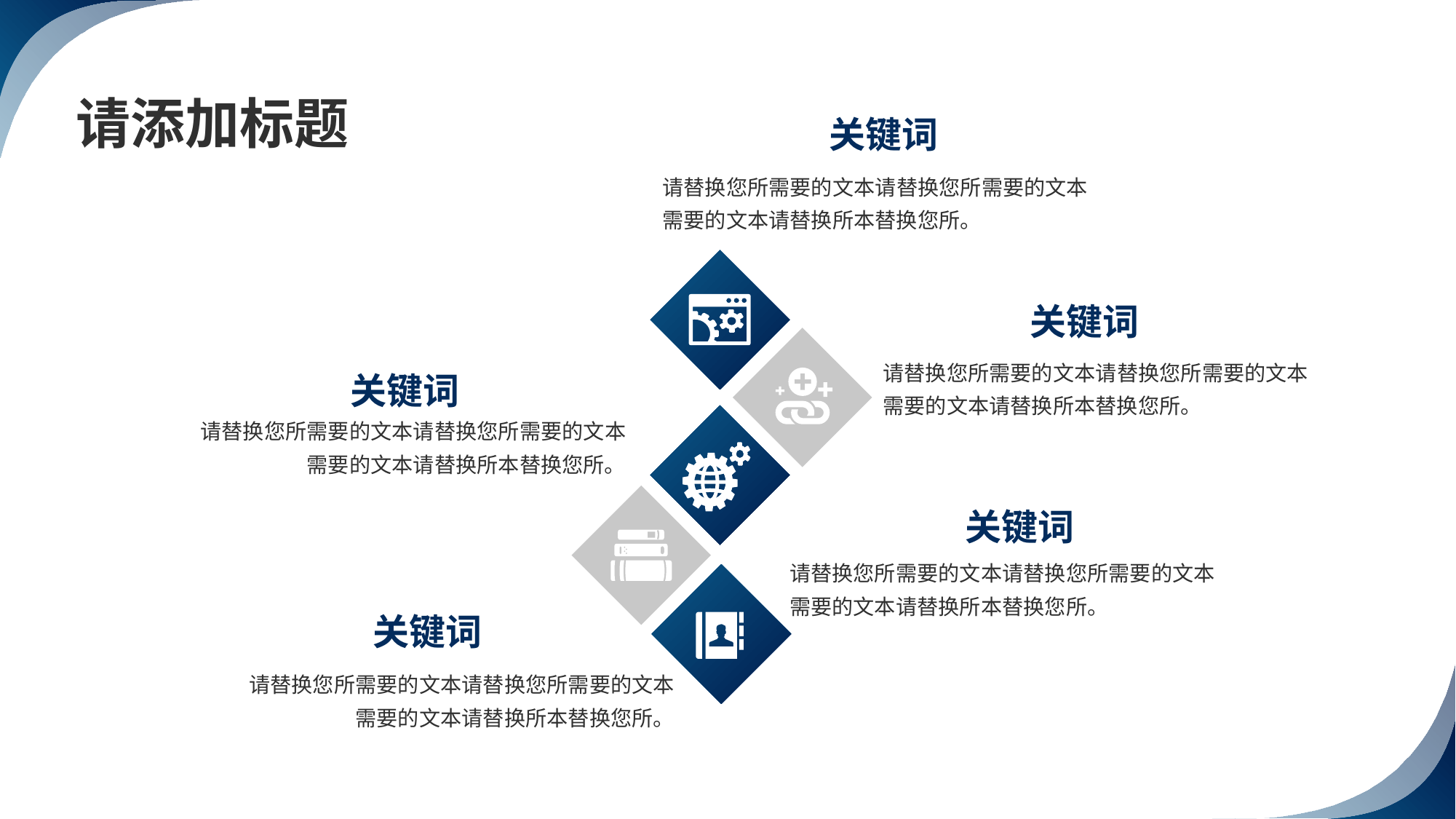

请添加标题
关键词
请替换您所需要的文本请替换您所需要的文本需要的文本请替换所本替换您所。

关键词
请替换您所需要的文本请替换您所需要的文本需要的文本请替换所本替换您所。
关键词
请替换您所需要的文本请替换您所需要的文本需要的文本请替换所本替换您所。
关键词
请替换您所需要的文本请替换您所需要的文本需要的文本请替换所本替换您所。
关键词
请替换您所需要的文本请替换您所需要的文本需要的文本请替换所本替换您所。